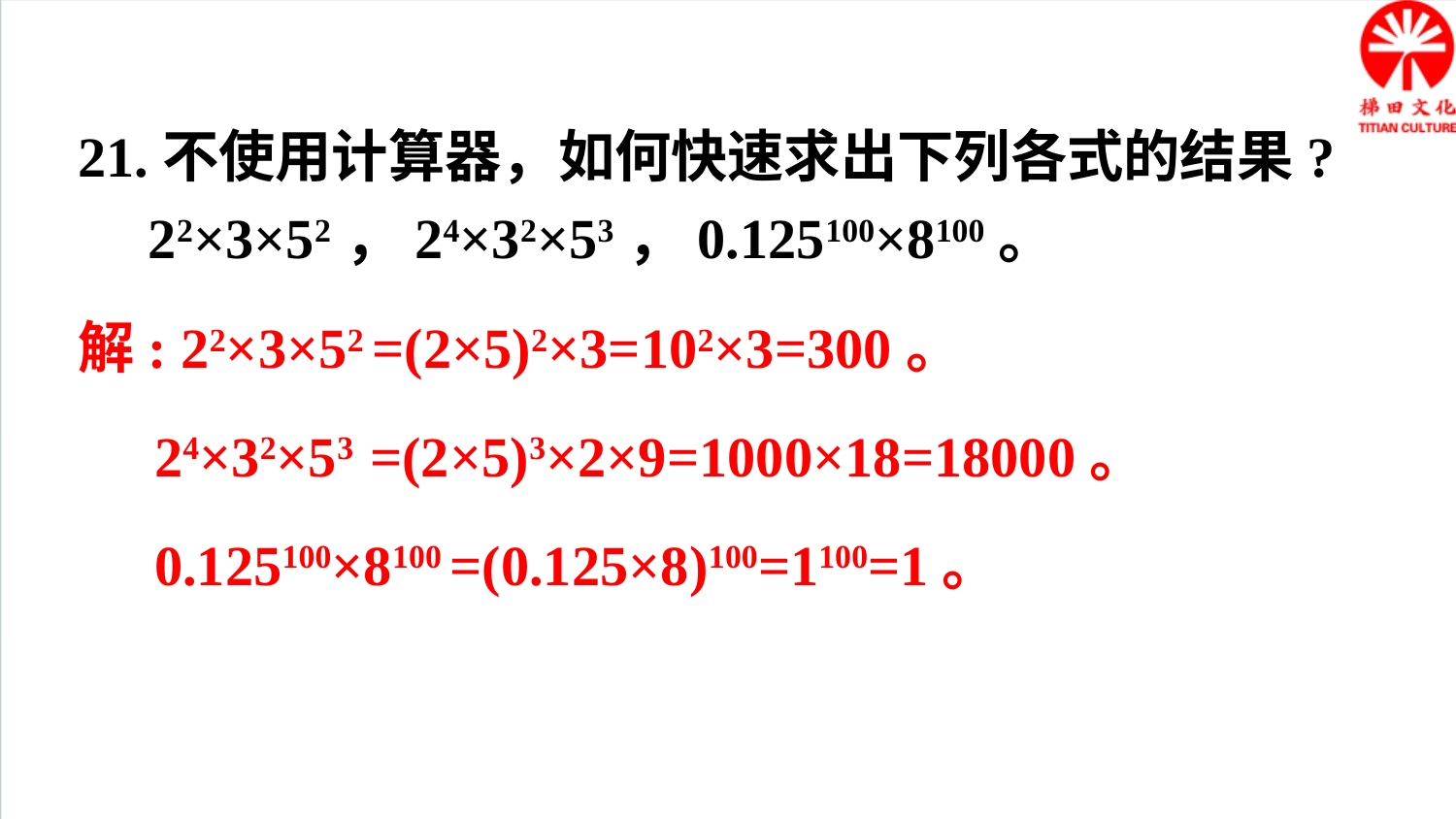

21.不使用计算器，如何快速求出下列各式的结果?
     22×3×52，24×32×53，0.125100×8100。
解: 22×3×52 =(2×5)2×3=102×3=300。
24×32×53  =(2×5)3×2×9=1000×18=18000。
0.125100×8100 =(0.125×8)100=1100=1。